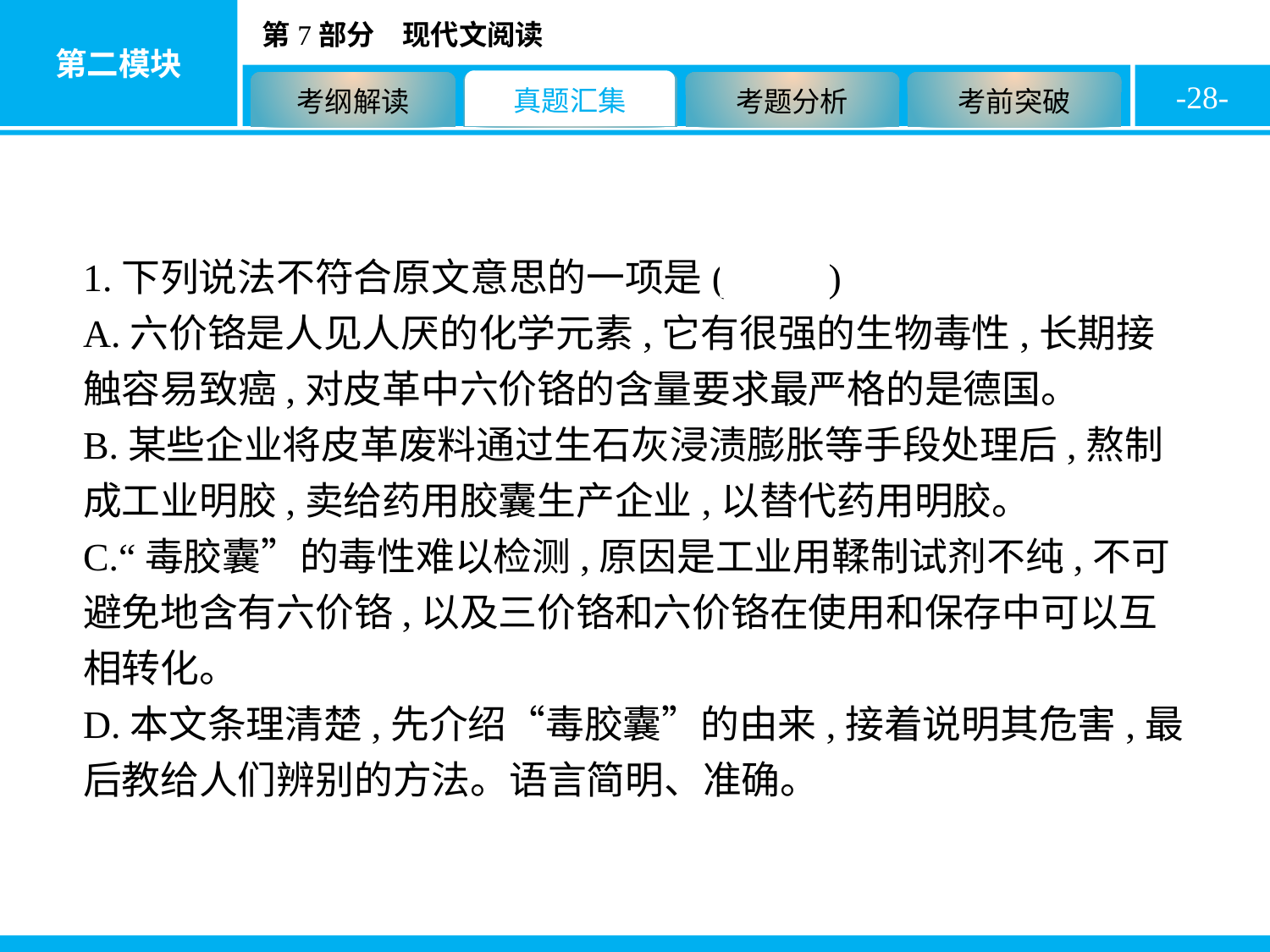

-28-
1.下列说法不符合原文意思的一项是(    C    )
A.六价铬是人见人厌的化学元素,它有很强的生物毒性,长期接触容易致癌,对皮革中六价铬的含量要求最严格的是德国。
B.某些企业将皮革废料通过生石灰浸渍膨胀等手段处理后,熬制成工业明胶,卖给药用胶囊生产企业,以替代药用明胶。
C.“毒胶囊”的毒性难以检测,原因是工业用鞣制试剂不纯,不可避免地含有六价铬,以及三价铬和六价铬在使用和保存中可以互相转化。
D.本文条理清楚,先介绍“毒胶囊”的由来,接着说明其危害,最后教给人们辨别的方法。语言简明、准确。